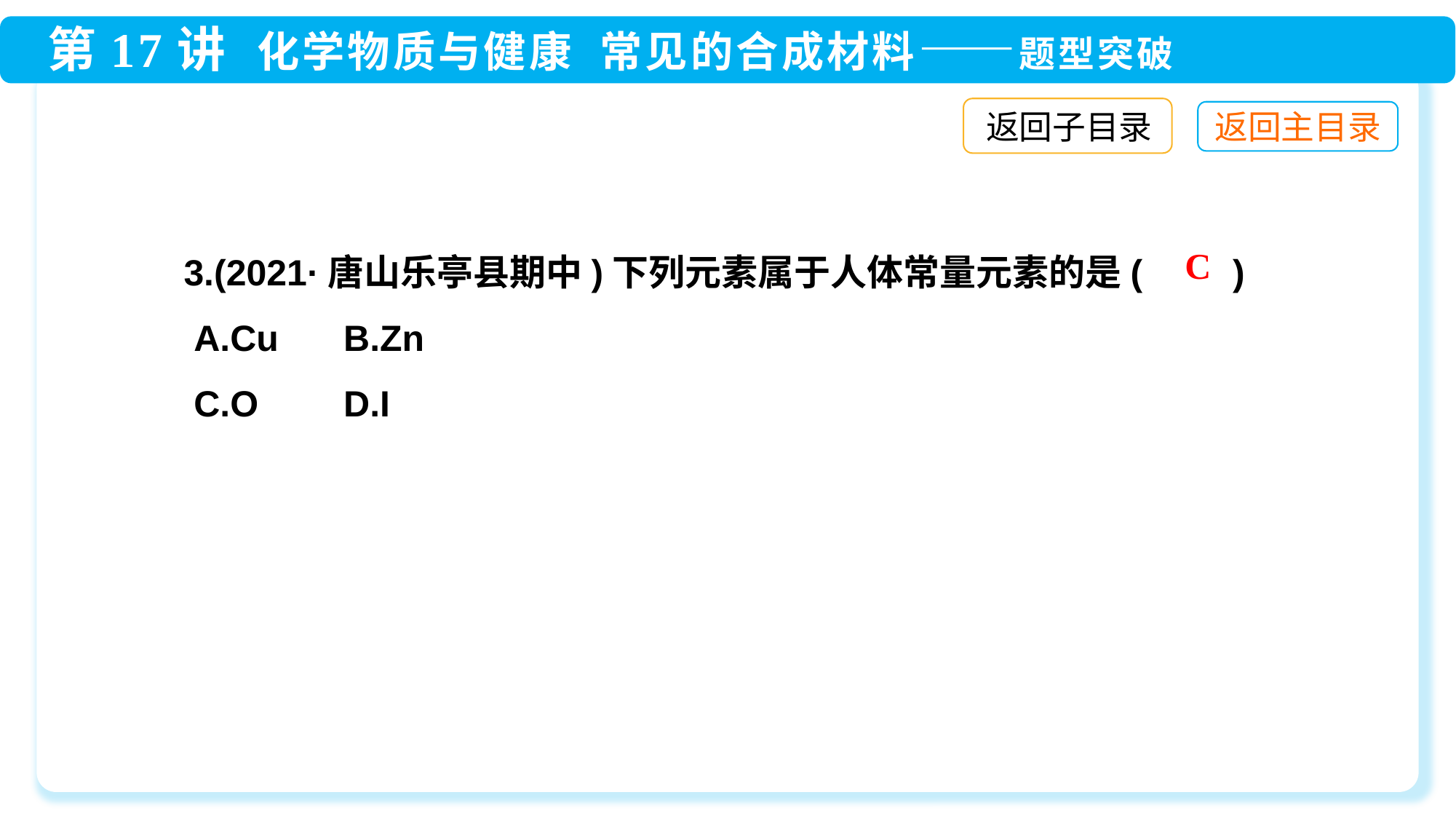

返回子目录
3.(2021·唐山乐亭县期中)下列元素属于人体常量元素的是(　　)
 A.Cu	     B.Zn
 C.O	     D.I
C